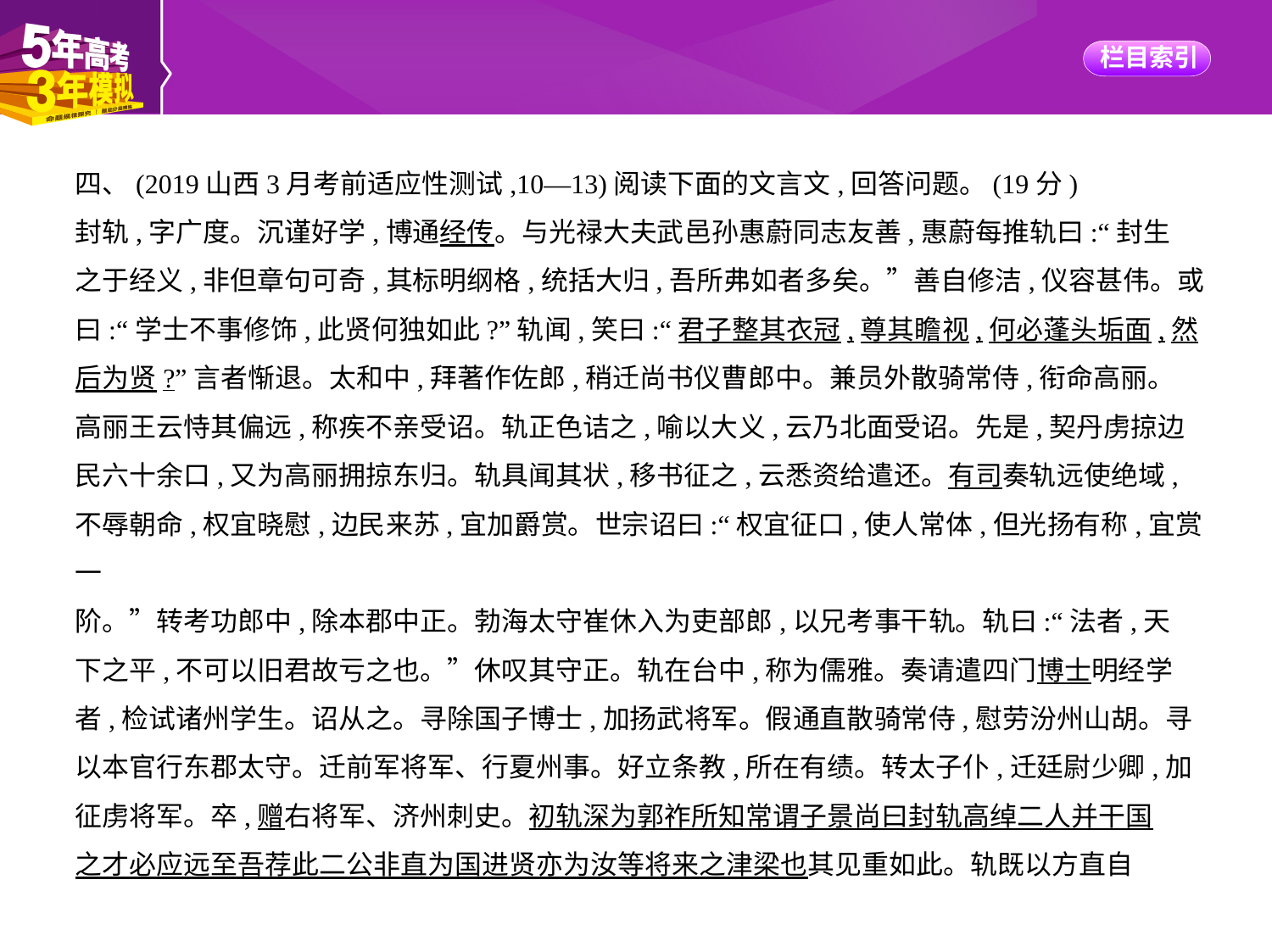

四、(2019山西3月考前适应性测试,10—13)阅读下面的文言文,回答问题。(19分)
封轨,字广度。沉谨好学,博通经传。与光禄大夫武邑孙惠蔚同志友善,惠蔚每推轨曰:“封生
之于经义,非但章句可奇,其标明纲格,统括大归,吾所弗如者多矣。”善自修洁,仪容甚伟。或
曰:“学士不事修饰,此贤何独如此?”轨闻,笑曰:“君子整其衣冠,尊其瞻视,何必蓬头垢面,然
后为贤?”言者惭退。太和中,拜著作佐郎,稍迁尚书仪曹郎中。兼员外散骑常侍,衔命高丽。
高丽王云恃其偏远,称疾不亲受诏。轨正色诘之,喻以大义,云乃北面受诏。先是,契丹虏掠边
民六十余口,又为高丽拥掠东归。轨具闻其状,移书征之,云悉资给遣还。有司奏轨远使绝域,
不辱朝命,权宜晓慰,边民来苏,宜加爵赏。世宗诏曰:“权宜征口,使人常体,但光扬有称,宜赏一
阶。”转考功郎中,除本郡中正。勃海太守崔休入为吏部郎,以兄考事干轨。轨曰:“法者,天
下之平,不可以旧君故亏之也。”休叹其守正。轨在台中,称为儒雅。奏请遣四门博士明经学
者,检试诸州学生。诏从之。寻除国子博士,加扬武将军。假通直散骑常侍,慰劳汾州山胡。寻
以本官行东郡太守。迁前军将军、行夏州事。好立条教,所在有绩。转太子仆,迁廷尉少卿,加
征虏将军。卒,赠右将军、济州刺史。初轨深为郭祚所知常谓子景尚曰封轨高绰二人并干国
之才必应远至吾荐此二公非直为国进贤亦为汝等将来之津梁也其见重如此。轨既以方直自